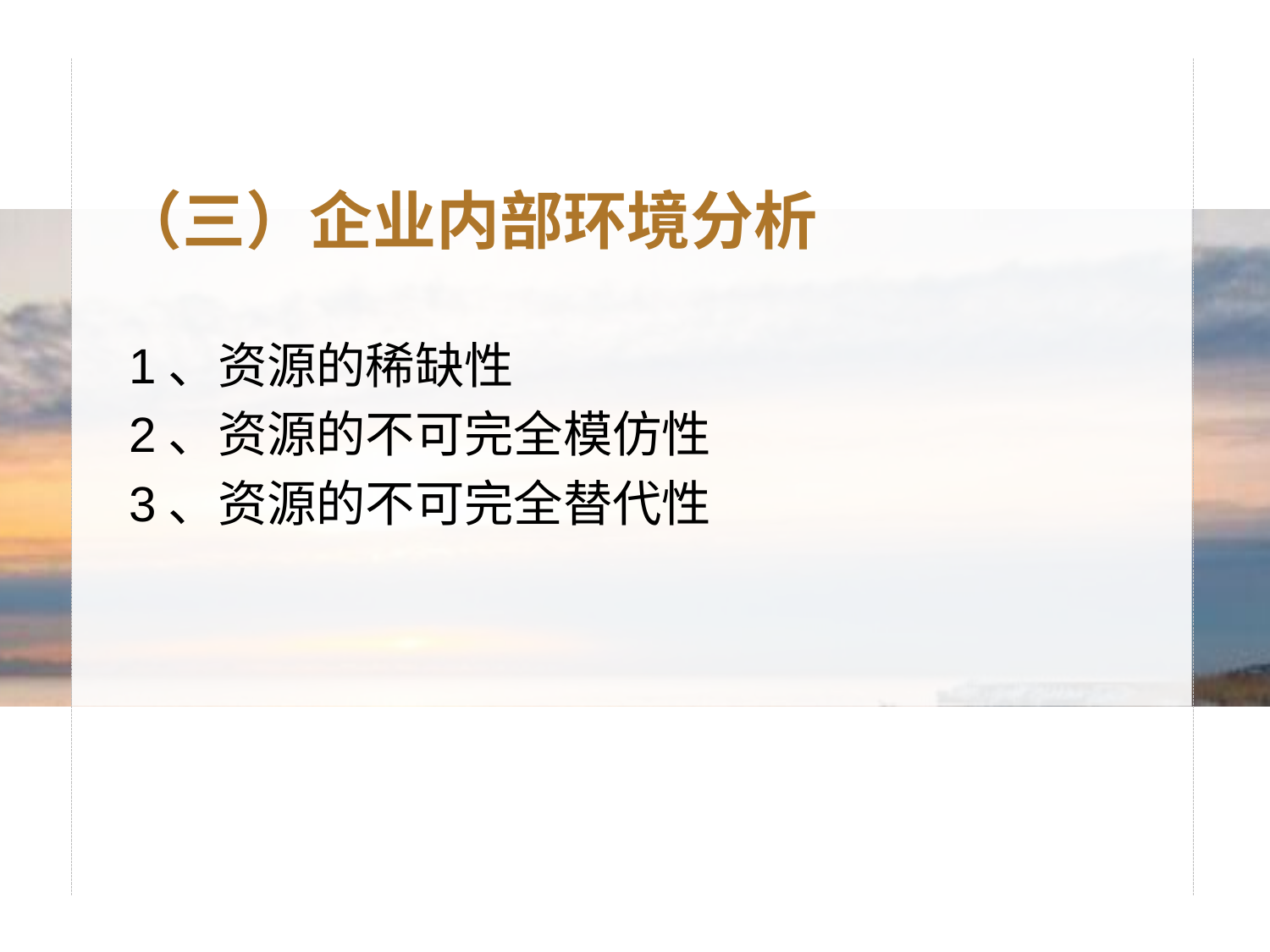

（三）企业内部环境分析
1、资源的稀缺性
2、资源的不可完全模仿性
3、资源的不可完全替代性